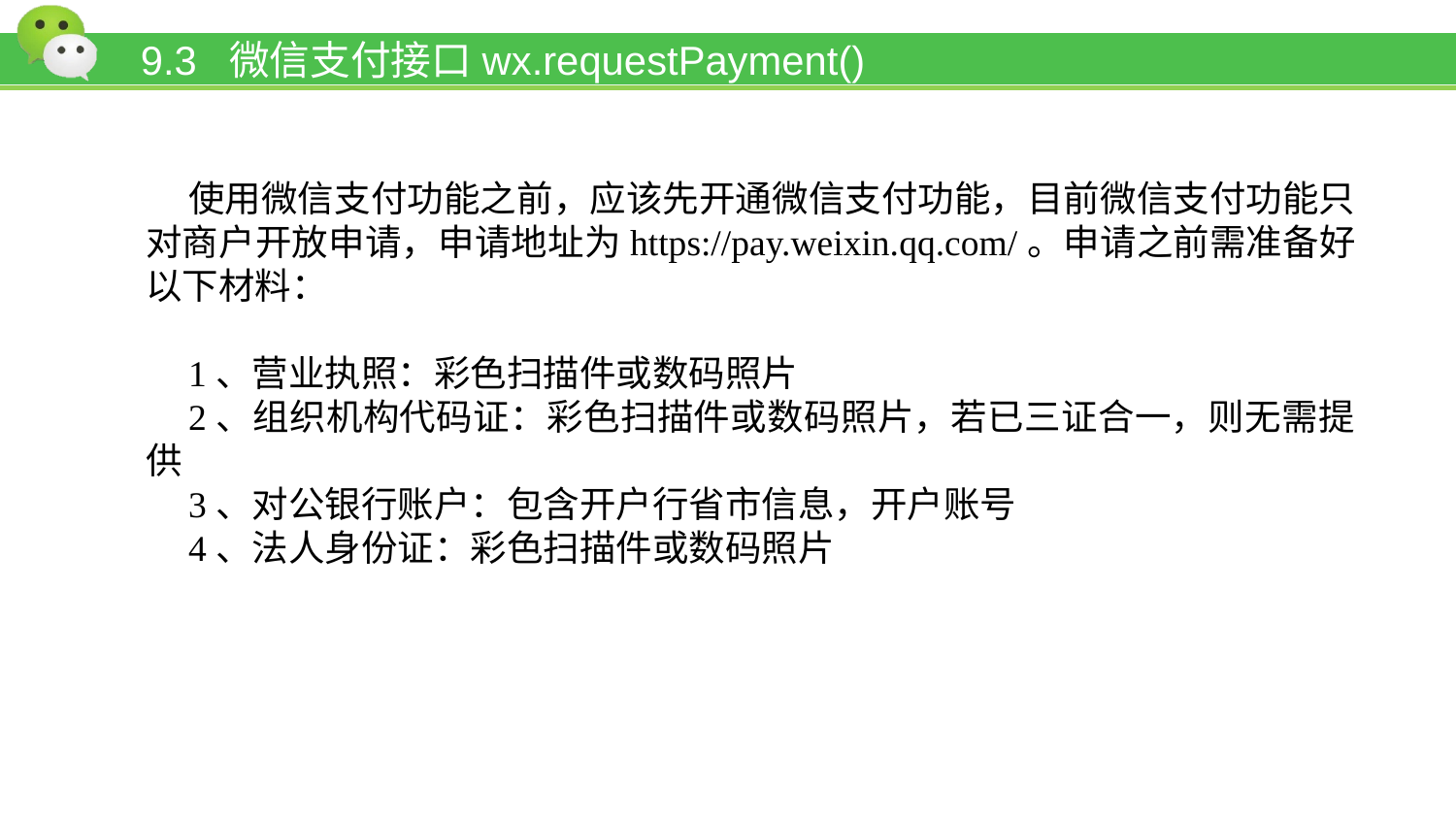

# 9.3  微信支付接口wx.requestPayment()
使用微信支付功能之前，应该先开通微信支付功能，目前微信支付功能只对商户开放申请，申请地址为https://pay.weixin.qq.com/。申请之前需准备好以下材料：

1、营业执照：彩色扫描件或数码照片
2、组织机构代码证：彩色扫描件或数码照片，若已三证合一，则无需提供
3、对公银行账户：包含开户行省市信息，开户账号
4、法人身份证：彩色扫描件或数码照片